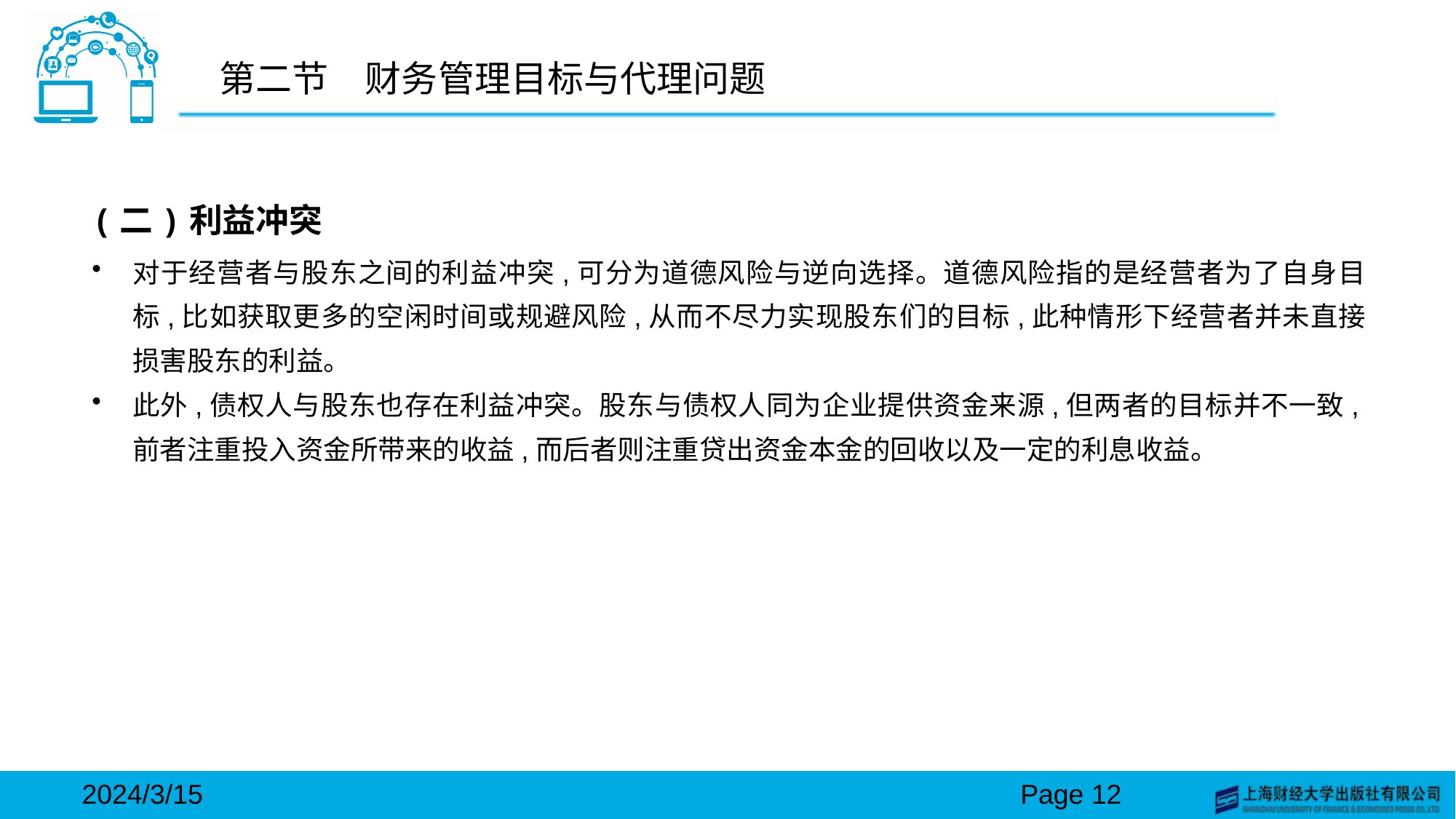

# 第二节　财务管理目标与代理问题
(二)利益冲突
对于经营者与股东之间的利益冲突,可分为道德风险与逆向选择。道德风险指的是经营者为了自身目标,比如获取更多的空闲时间或规避风险,从而不尽力实现股东们的目标,此种情形下经营者并未直接损害股东的利益。
此外,债权人与股东也存在利益冲突。股东与债权人同为企业提供资金来源,但两者的目标并不一致,前者注重投入资金所带来的收益,而后者则注重贷出资金本金的回收以及一定的利息收益。

2024/3/15
Page 12